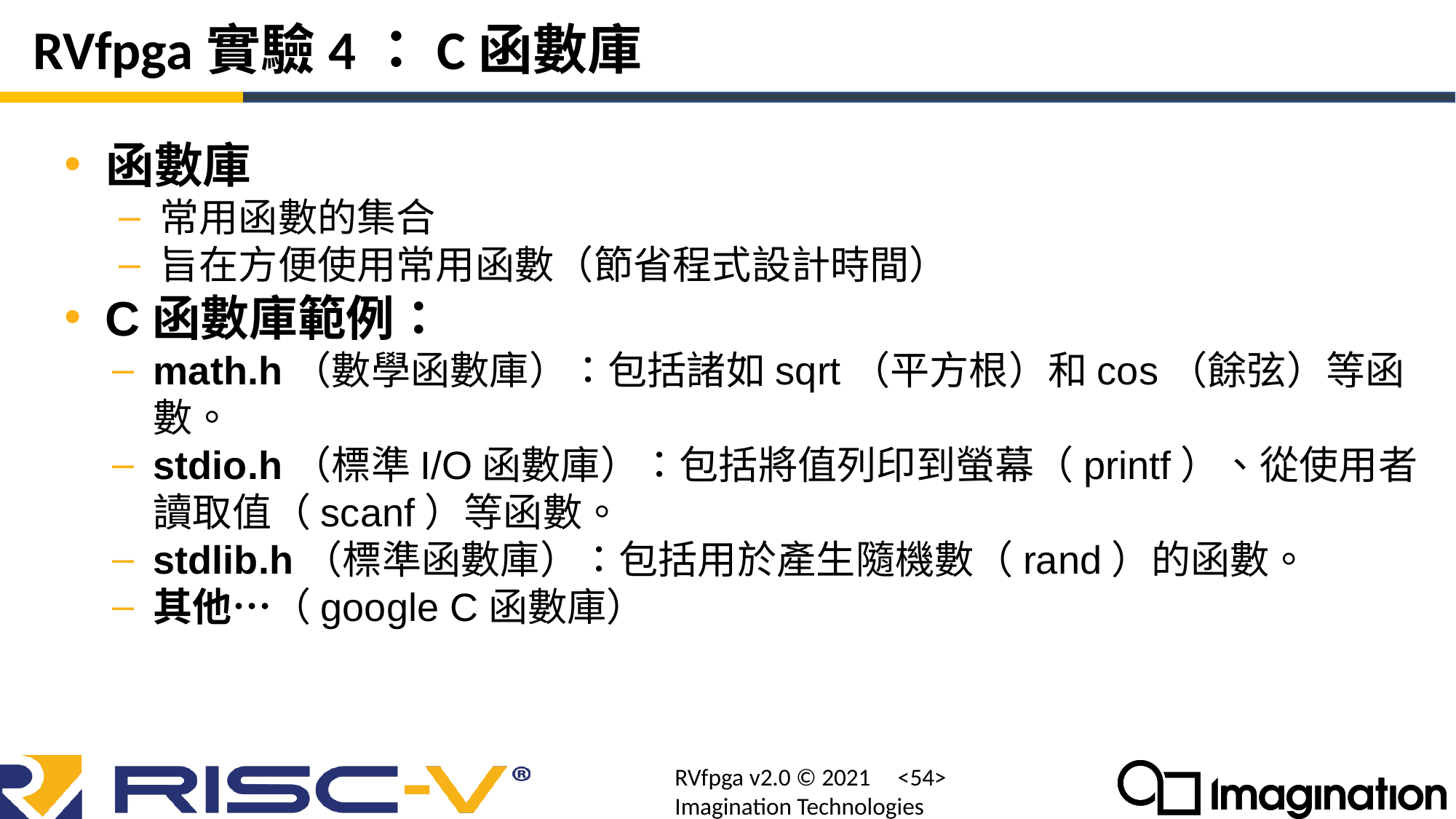

# RVfpga實驗4：C函數庫
函數庫
 常用函數的集合
 旨在方便使用常用函數（節省程式設計時間）
C函數庫範例：
math.h（數學函數庫）：包括諸如sqrt（平方根）和cos（餘弦）等函數。
stdio.h（標準I/O函數庫）：包括將值列印到螢幕（printf）、從使用者讀取值（scanf）等函數。
stdlib.h（標準函數庫）：包括用於產生隨機數（rand）的函數。
其他…（google C函數庫）